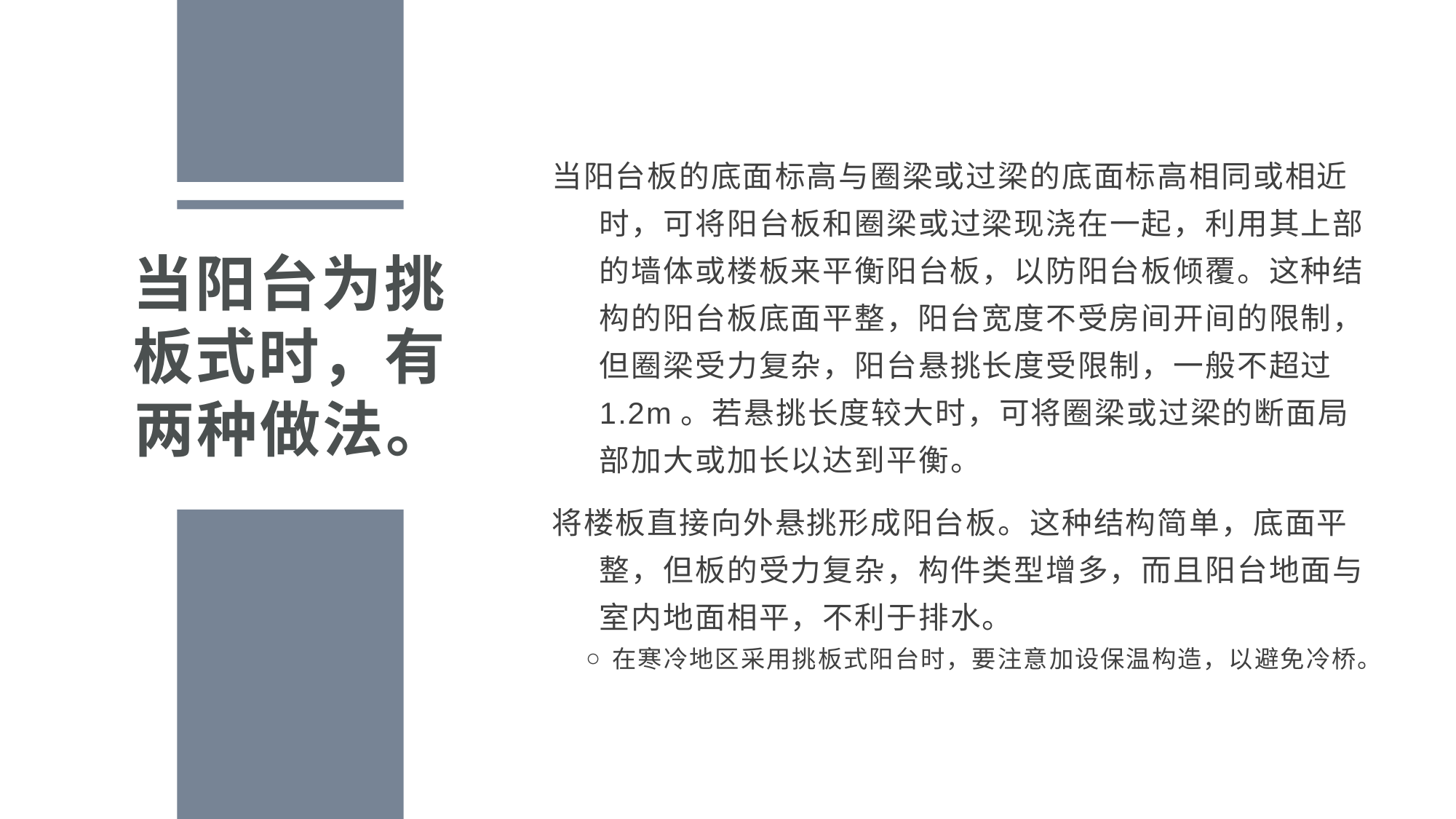

当阳台板的底面标高与圈梁或过梁的底面标高相同或相近时，可将阳台板和圈梁或过梁现浇在一起，利用其上部的墙体或楼板来平衡阳台板，以防阳台板倾覆。这种结构的阳台板底面平整，阳台宽度不受房间开间的限制，但圈梁受力复杂，阳台悬挑长度受限制，一般不超过1.2m。若悬挑长度较大时，可将圈梁或过梁的断面局部加大或加长以达到平衡。
将楼板直接向外悬挑形成阳台板。这种结构简单，底面平整，但板的受力复杂，构件类型增多，而且阳台地面与室内地面相平，不利于排水。
在寒冷地区采用挑板式阳台时，要注意加设保温构造，以避免冷桥。

当阳台为挑板式时，有两种做法。